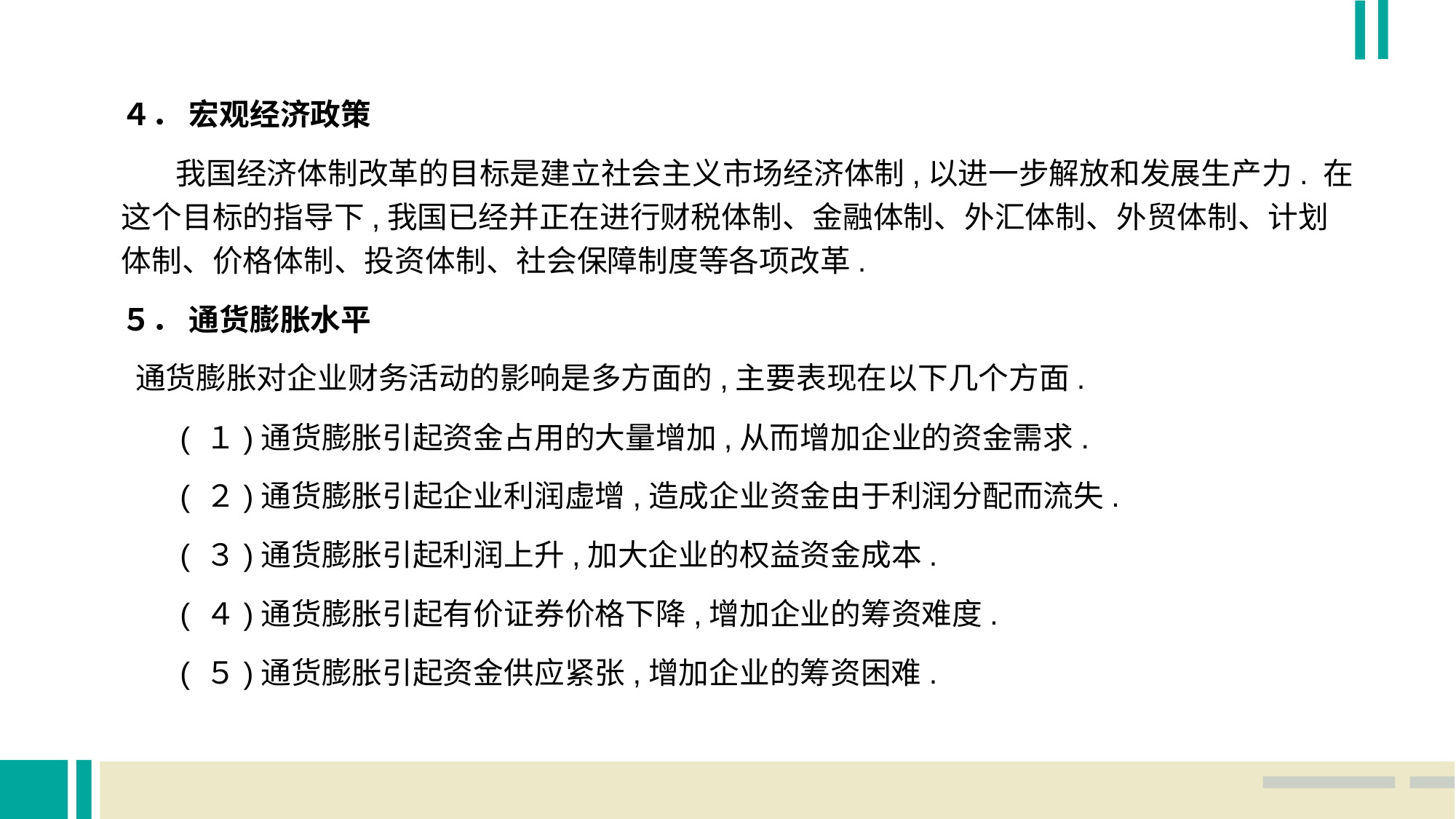

４． 宏观经济政策
       我国经济体制改革的目标是建立社会主义市场经济体制,以进一步解放和发展生产力. 在这个目标的指导下,我国已经并正在进行财税体制、金融体制、外汇体制、外贸体制、计划体制、价格体制、投资体制、社会保障制度等各项改革.
５． 通货膨胀水平
 通货膨胀对企业财务活动的影响是多方面的,主要表现在以下几个方面.
       ( １)通货膨胀引起资金占用的大量增加,从而增加企业的资金需求.
       ( ２)通货膨胀引起企业利润虚增,造成企业资金由于利润分配而流失.
       ( ３)通货膨胀引起利润上升,加大企业的权益资金成本.
       ( ４)通货膨胀引起有价证券价格下降,增加企业的筹资难度.
       ( ５)通货膨胀引起资金供应紧张,增加企业的筹资困难.